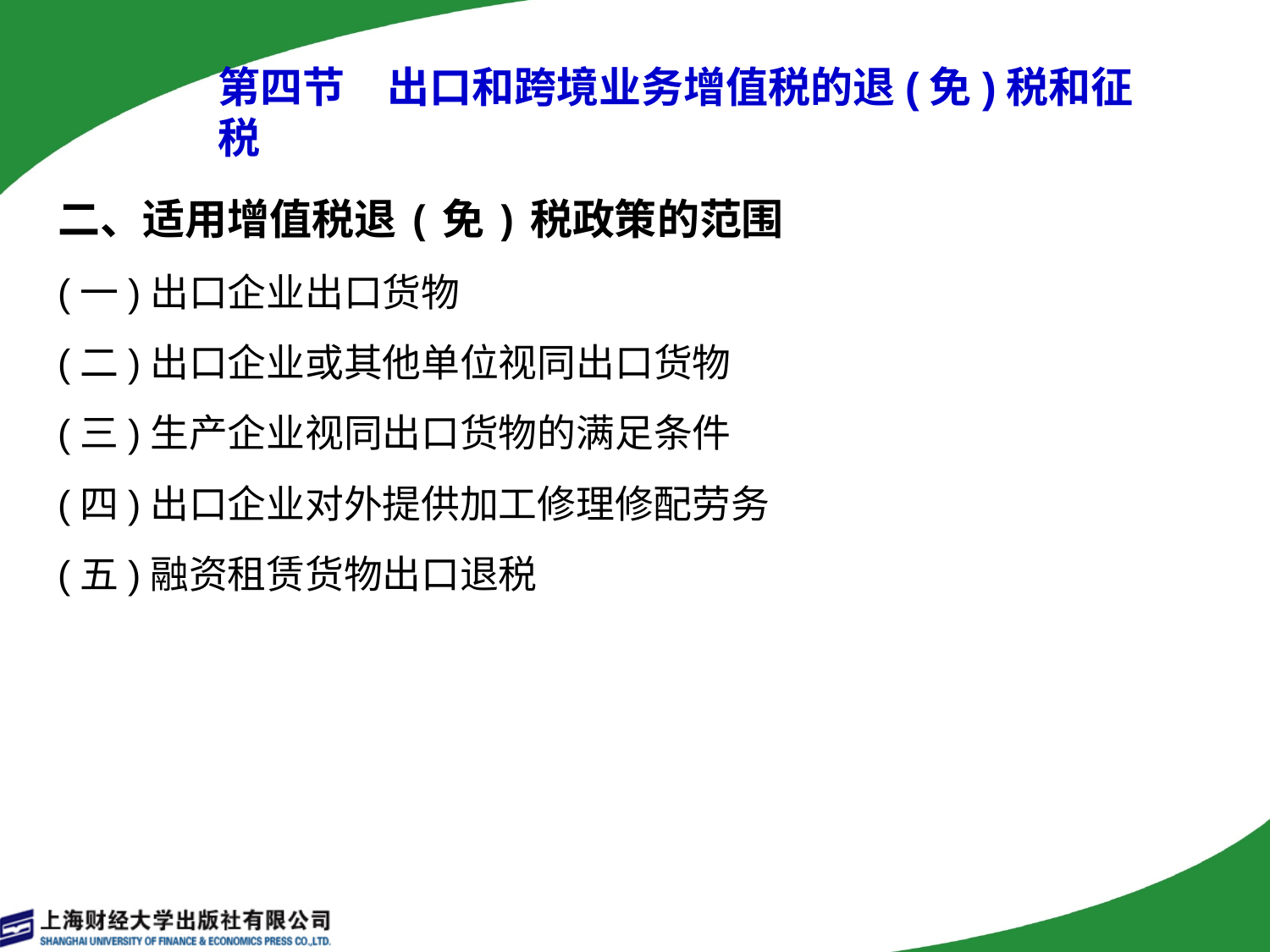

# 第四节　出口和跨境业务增值税的退(免)税和征税
二、适用增值税退(免)税政策的范围
(一)出口企业出口货物
(二)出口企业或其他单位视同出口货物
(三)生产企业视同出口货物的满足条件
(四)出口企业对外提供加工修理修配劳务
(五)融资租赁货物出口退税